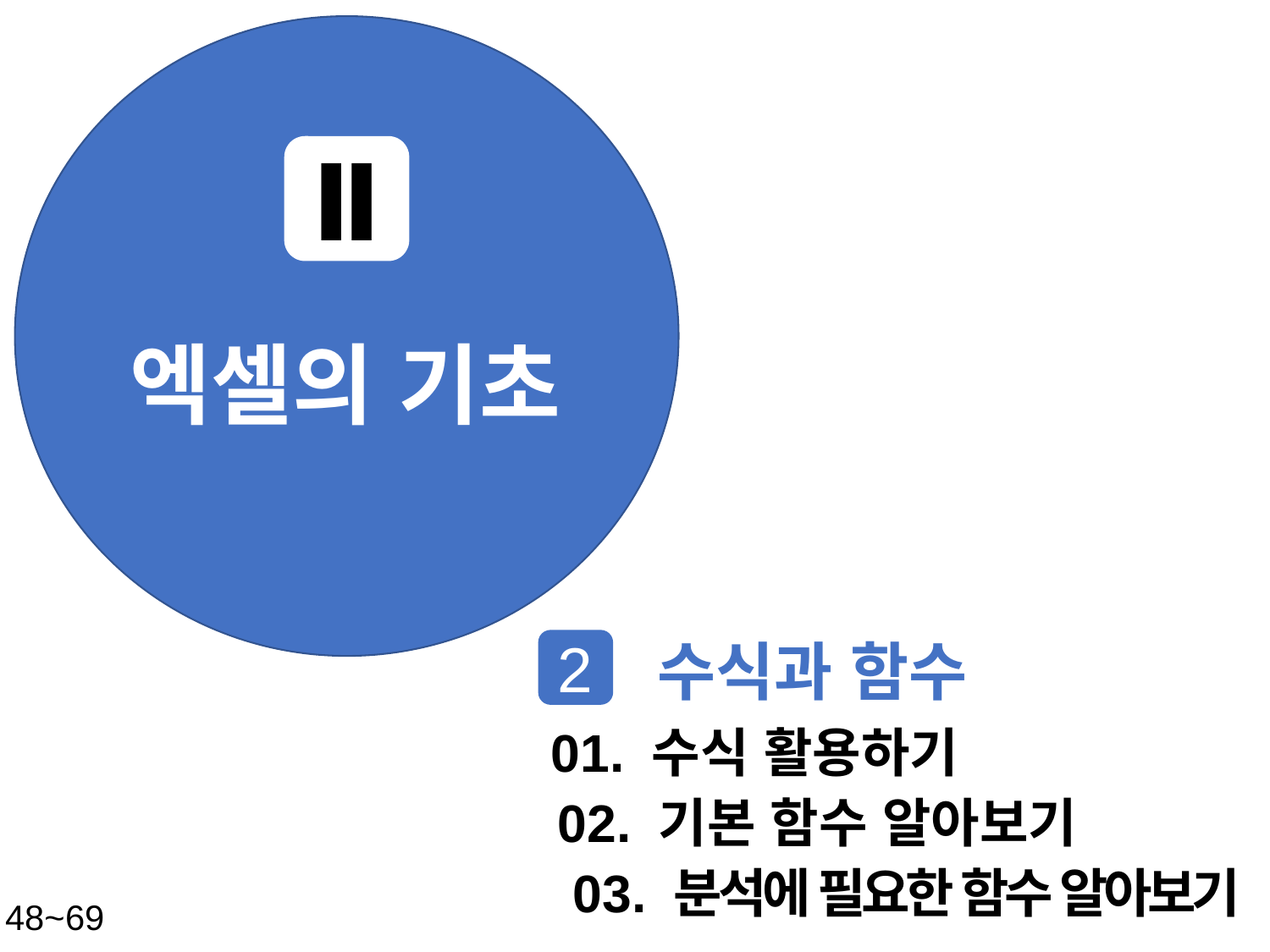

Ⅱ
엑셀의 기초
수식과 함수
2
01. 수식 활용하기
02. 기본 함수 알아보기
03. 분석에 필요한 함수 알아보기
P. 48~69